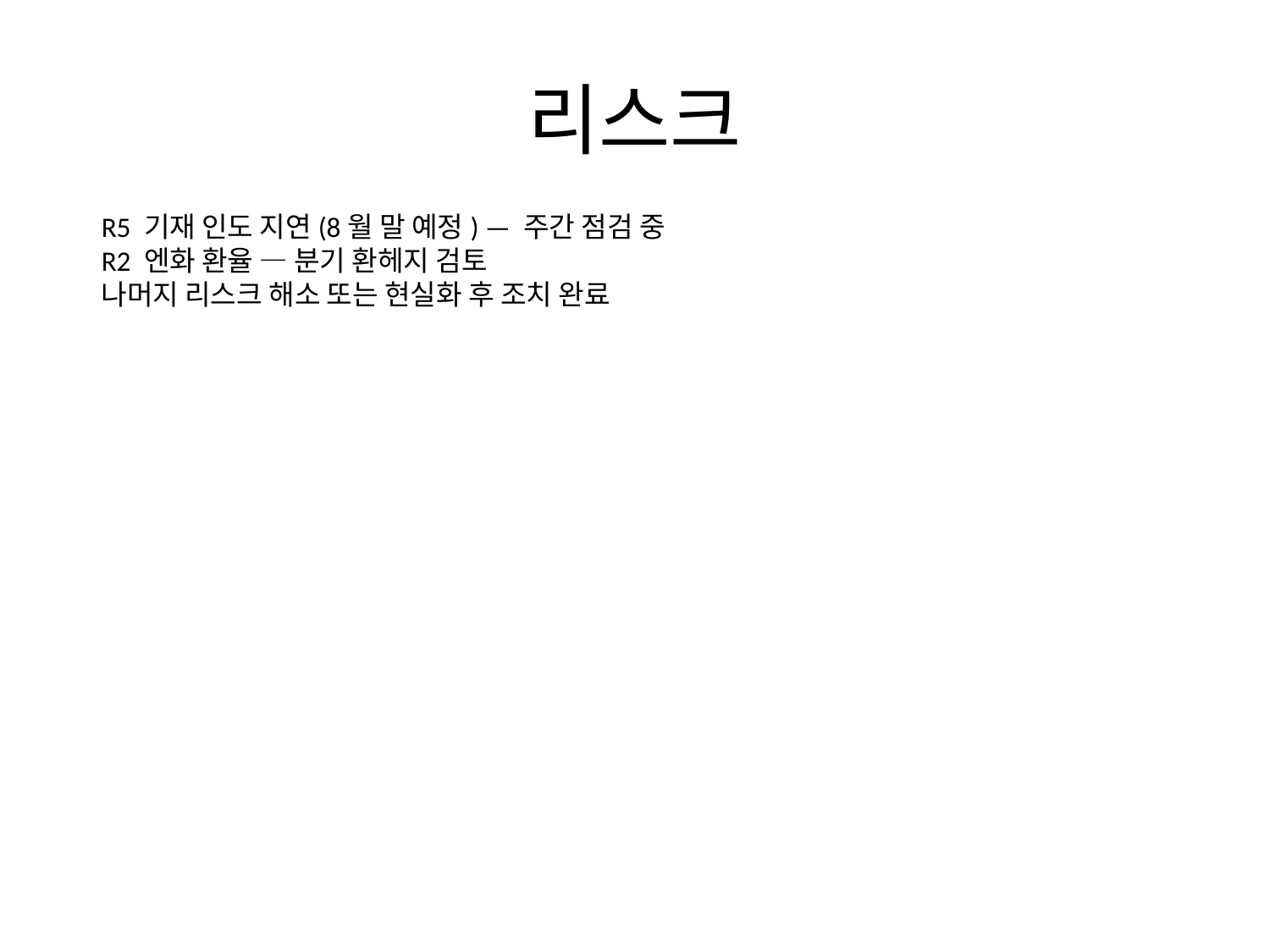

# 리스크
R5 기재 인도 지연(8월 말 예정) — 주간 점검 중
R2 엔화 환율 — 분기 환헤지 검토
나머지 리스크 해소 또는 현실화 후 조치 완료